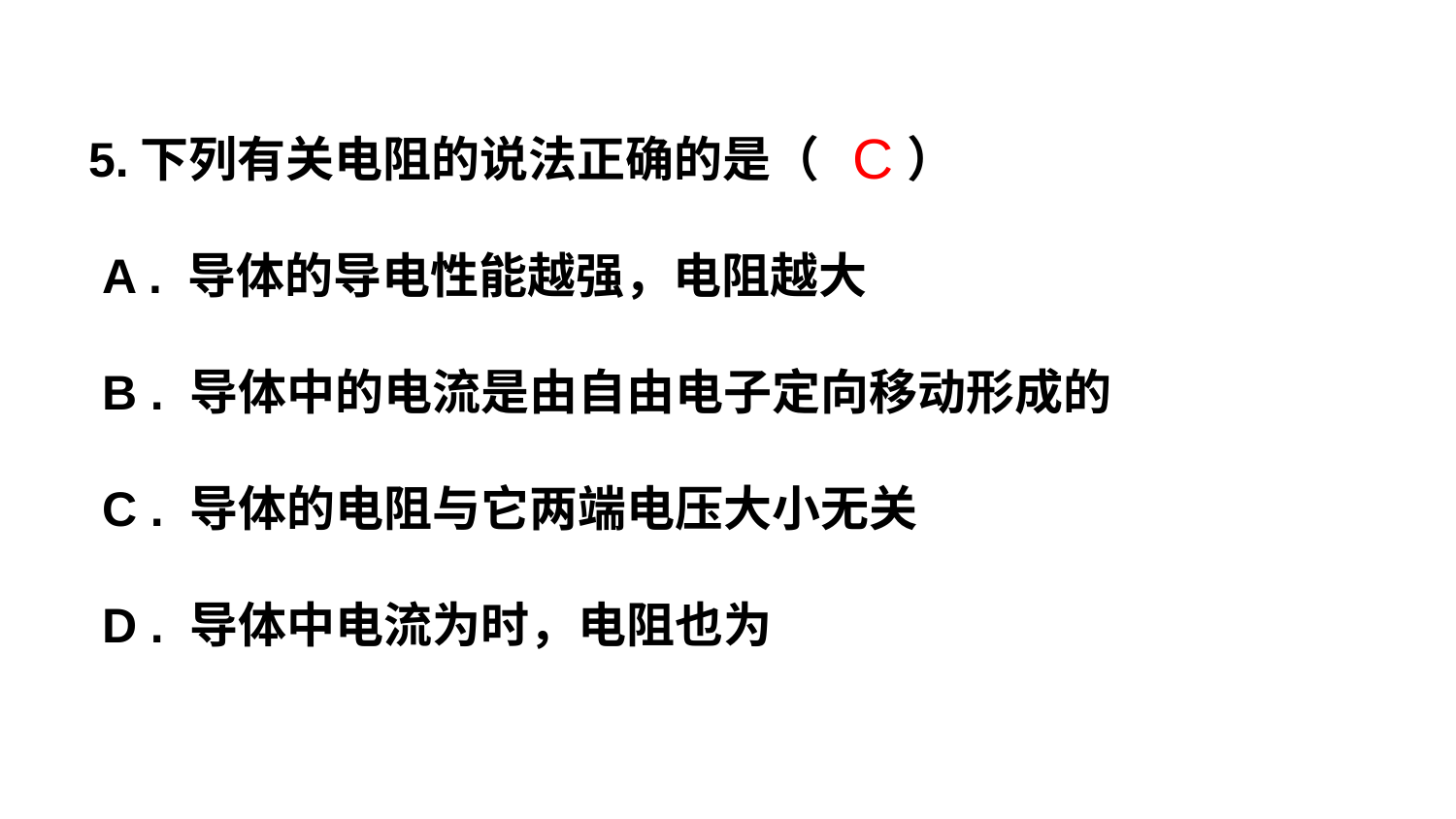

C
5.下列有关电阻的说法正确的是（        ）

 A . 导体的导电性能越强，电阻越大

 B . 导体中的电流是由自由电子定向移动形成的

 C . 导体的电阻与它两端电压大小无关

 D . 导体中电流为时，电阻也为